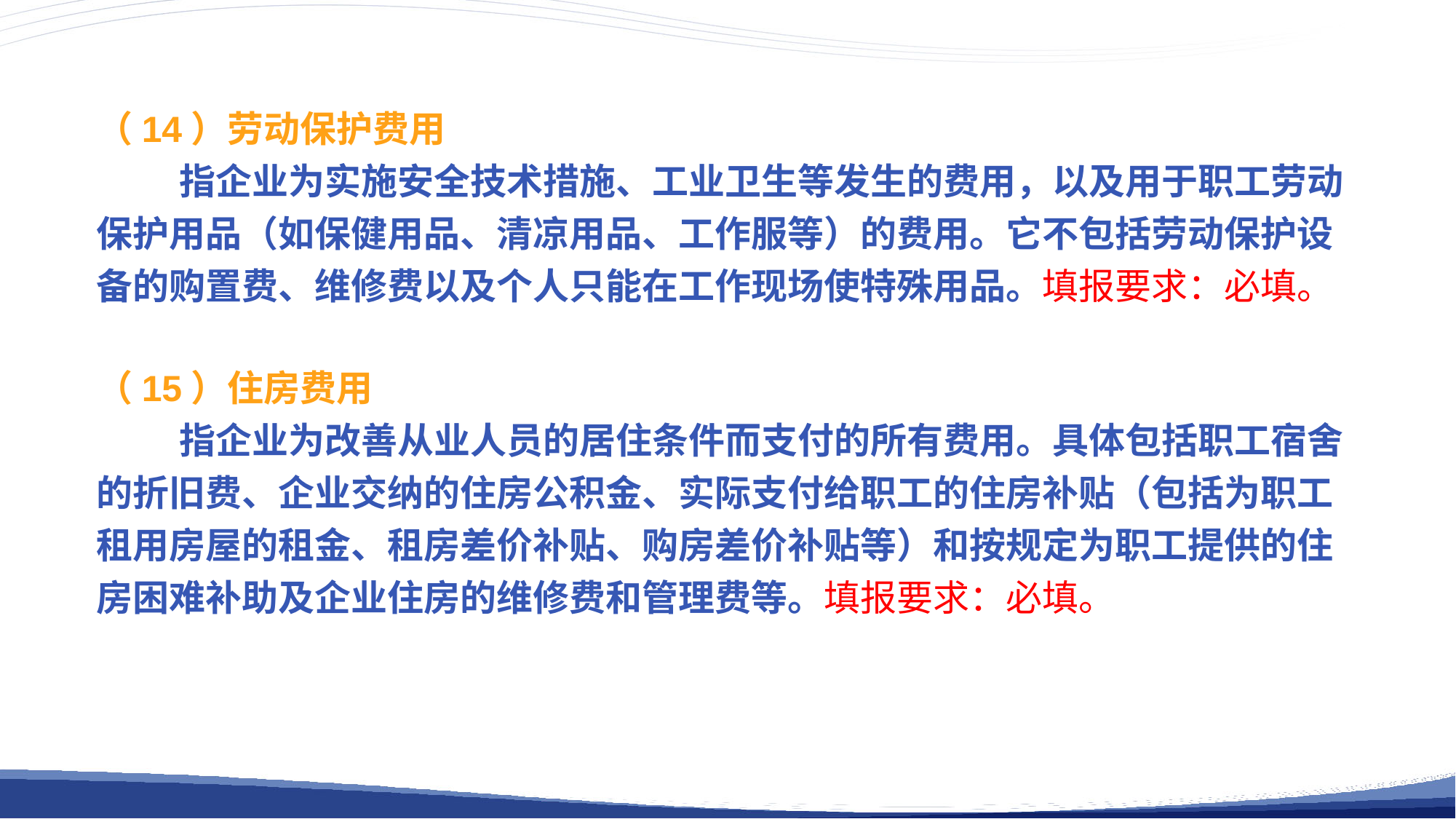

（14）劳动保护费用
         指企业为实施安全技术措施、工业卫生等发生的费用，以及用于职工劳动保护用品（如保健用品、清凉用品、工作服等）的费用。它不包括劳动保护设备的购置费、维修费以及个人只能在工作现场使特殊用品。填报要求：必填。

（15）住房费用
         指企业为改善从业人员的居住条件而支付的所有费用。具体包括职工宿舍的折旧费、企业交纳的住房公积金、实际支付给职工的住房补贴（包括为职工租用房屋的租金、租房差价补贴、购房差价补贴等）和按规定为职工提供的住房困难补助及企业住房的维修费和管理费等。填报要求：必填。